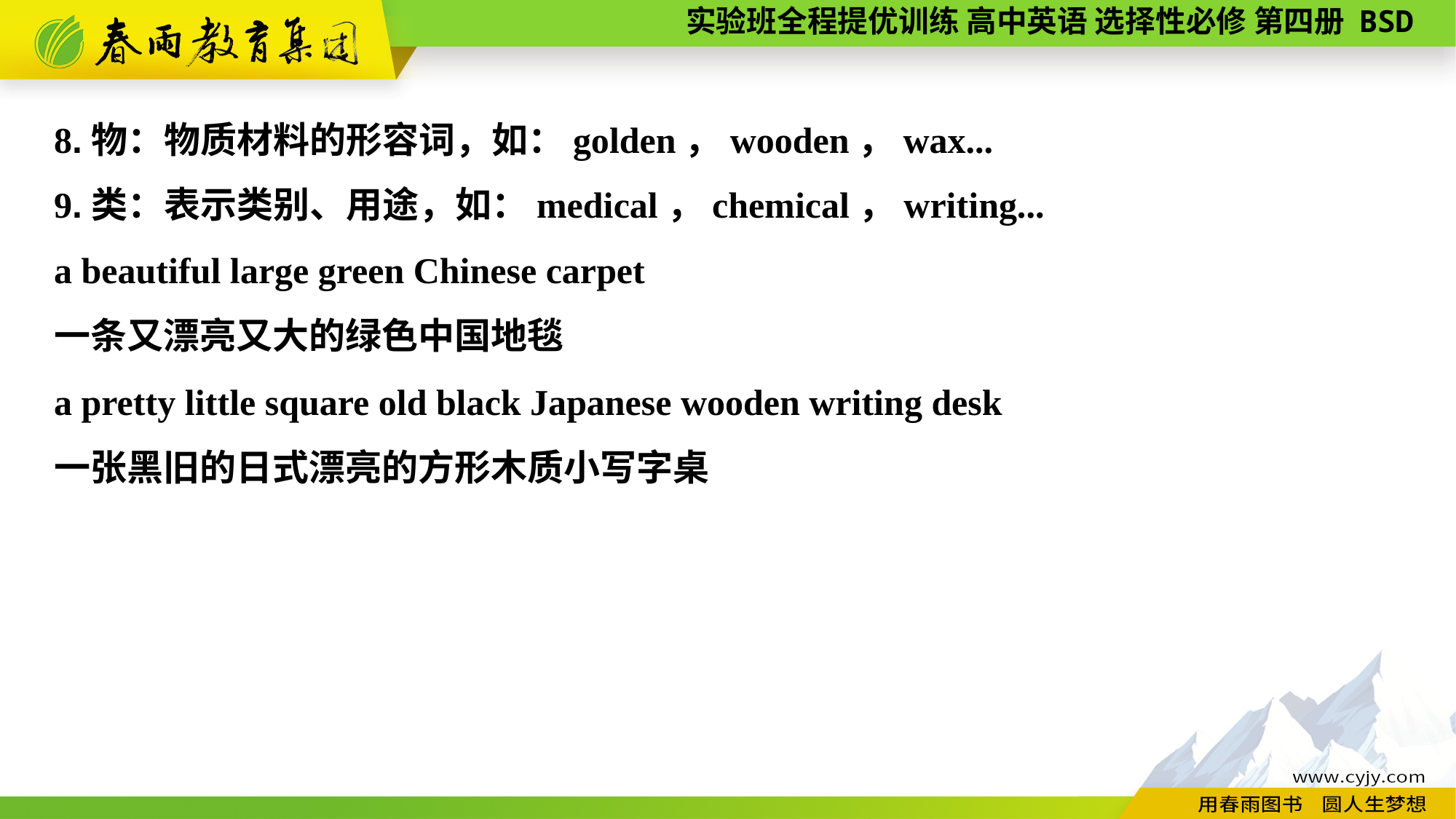

8.物：物质材料的形容词，如：golden，wooden，wax...
9.类：表示类别、用途，如：medical，chemical，writing...
a beautiful large green Chinese carpet
一条又漂亮又大的绿色中国地毯
a pretty little square old black Japanese wooden writing desk
一张黑旧的日式漂亮的方形木质小写字桌